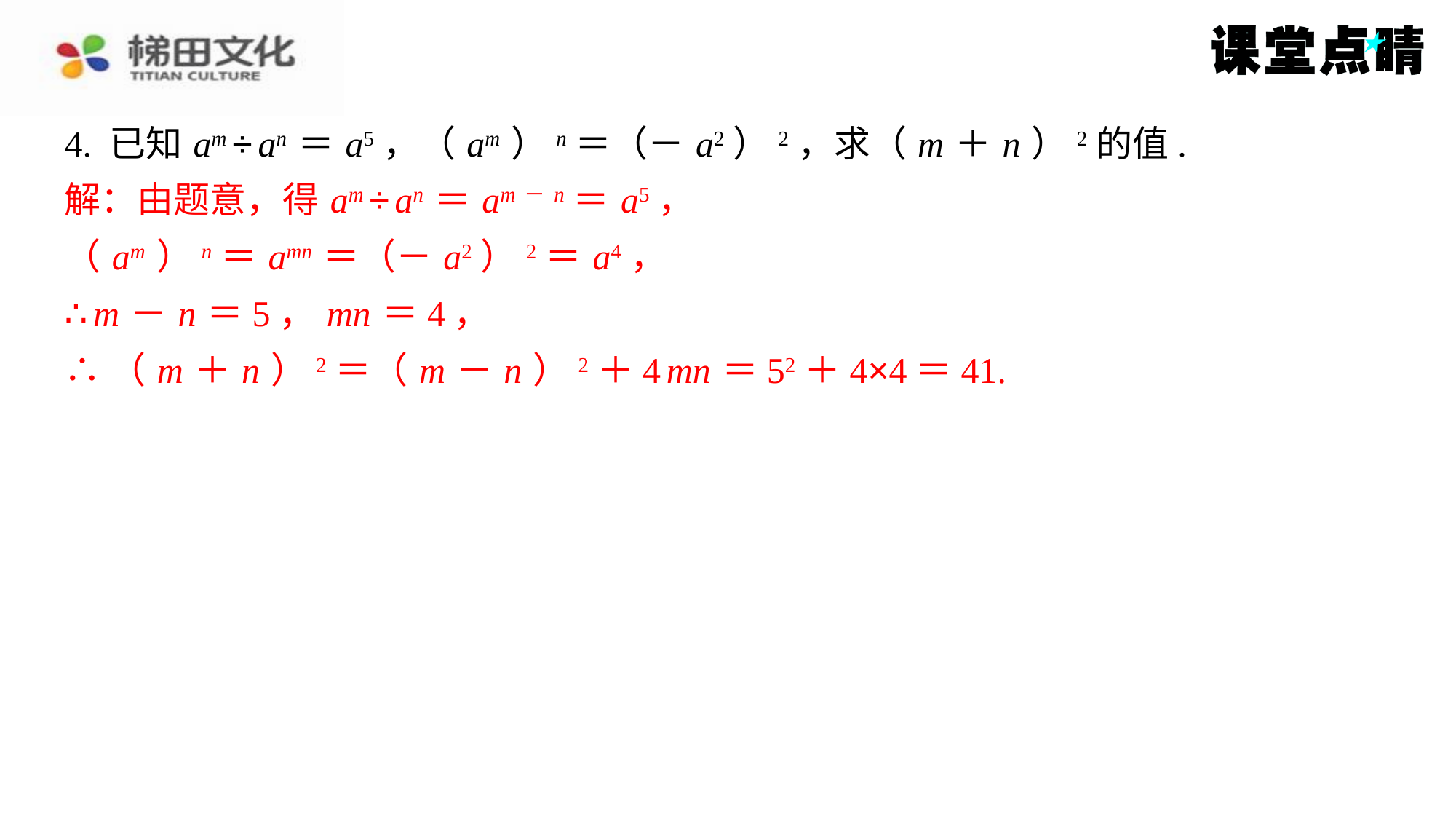

4. 已知 am ÷ an ＝ a5，（ am ） n ＝（－ a2）2，求（ m ＋ n ）2的值.
解：由题意，得 am ÷ an ＝ am－ n ＝ a5，
（ am ） n ＝ amn ＝（－ a2）2＝ a4，
∴ m － n ＝5， mn ＝4，
∴（ m ＋ n ）2＝（ m － n ）2＋4 mn ＝52＋4×4＝41.
解：由题意，得 am ÷ an ＝ am－ n ＝ a5，
（ am ） n ＝ amn ＝（－ a2）2＝ a4，
∴ m － n ＝5， mn ＝4，
∴（ m ＋ n ）2＝（ m － n ）2＋4 mn ＝52＋4×4＝41.